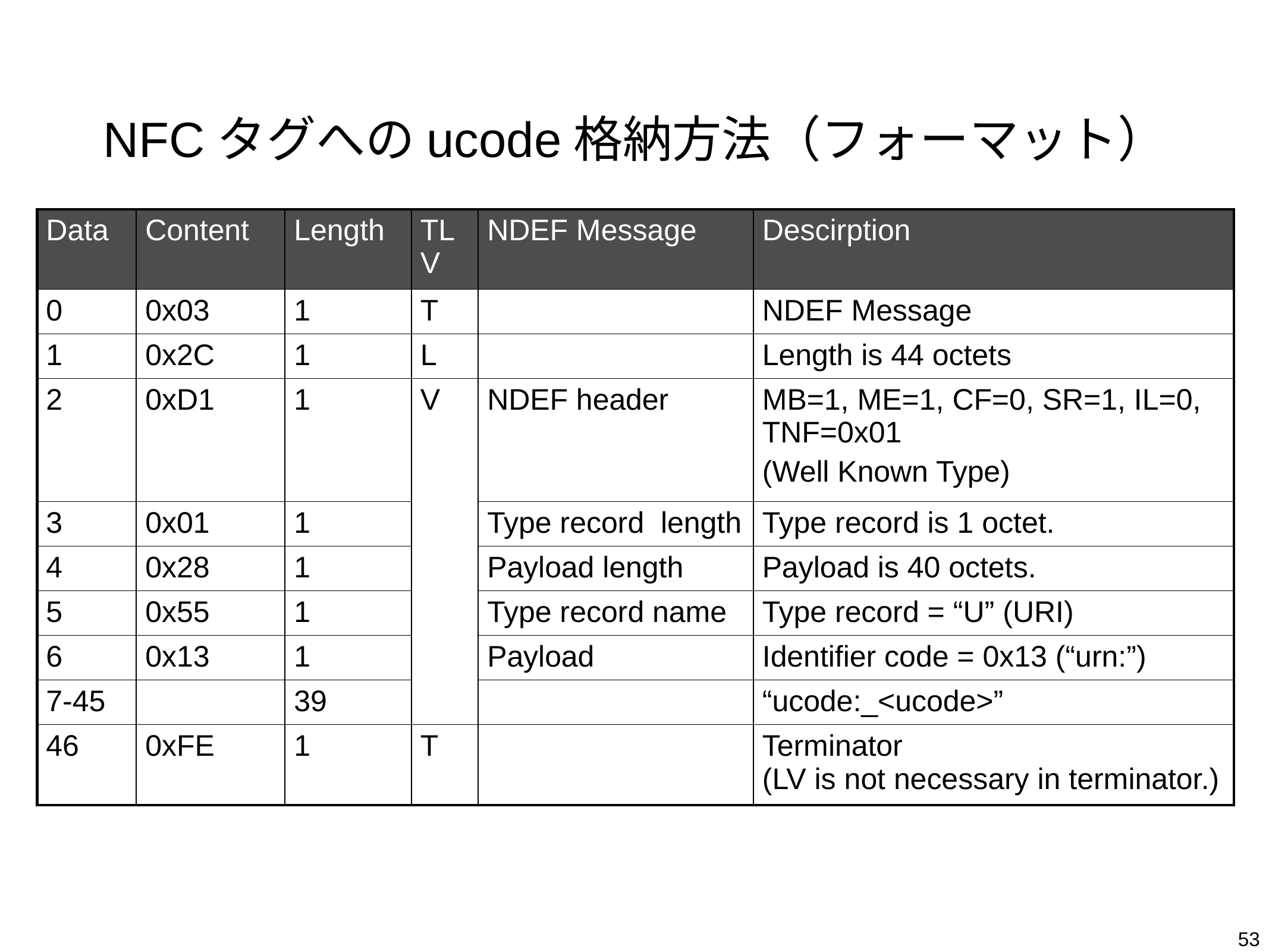

# NFCタグへのucode格納方法（フォーマット）
| Data | Content | Length | TLV | NDEF Message | Descirption |
| --- | --- | --- | --- | --- | --- |
| 0 | 0x03 | 1 | T |  | NDEF Message |
| 1 | 0x2C | 1 | L |  | Length is 44 octets |
| 2 | 0xD1 | 1 | V | NDEF header | MB=1, ME=1, CF=0, SR=1, IL=0, TNF=0x01 (Well Known Type) |
| 3 | 0x01 | 1 |  | Type record length | Type record is 1 octet. |
| 4 | 0x28 | 1 |  | Payload length | Payload is 40 octets. |
| 5 | 0x55 | 1 |  | Type record name | Type record = “U” (URI) |
| 6 | 0x13 | 1 |  | Payload | Identifier code = 0x13 (“urn:”) |
| 7-45 |  | 39 |  |  | “ucode:\_<ucode>” |
| 46 | 0xFE | 1 | T |  | Terminator (LV is not necessary in terminator.) |
53